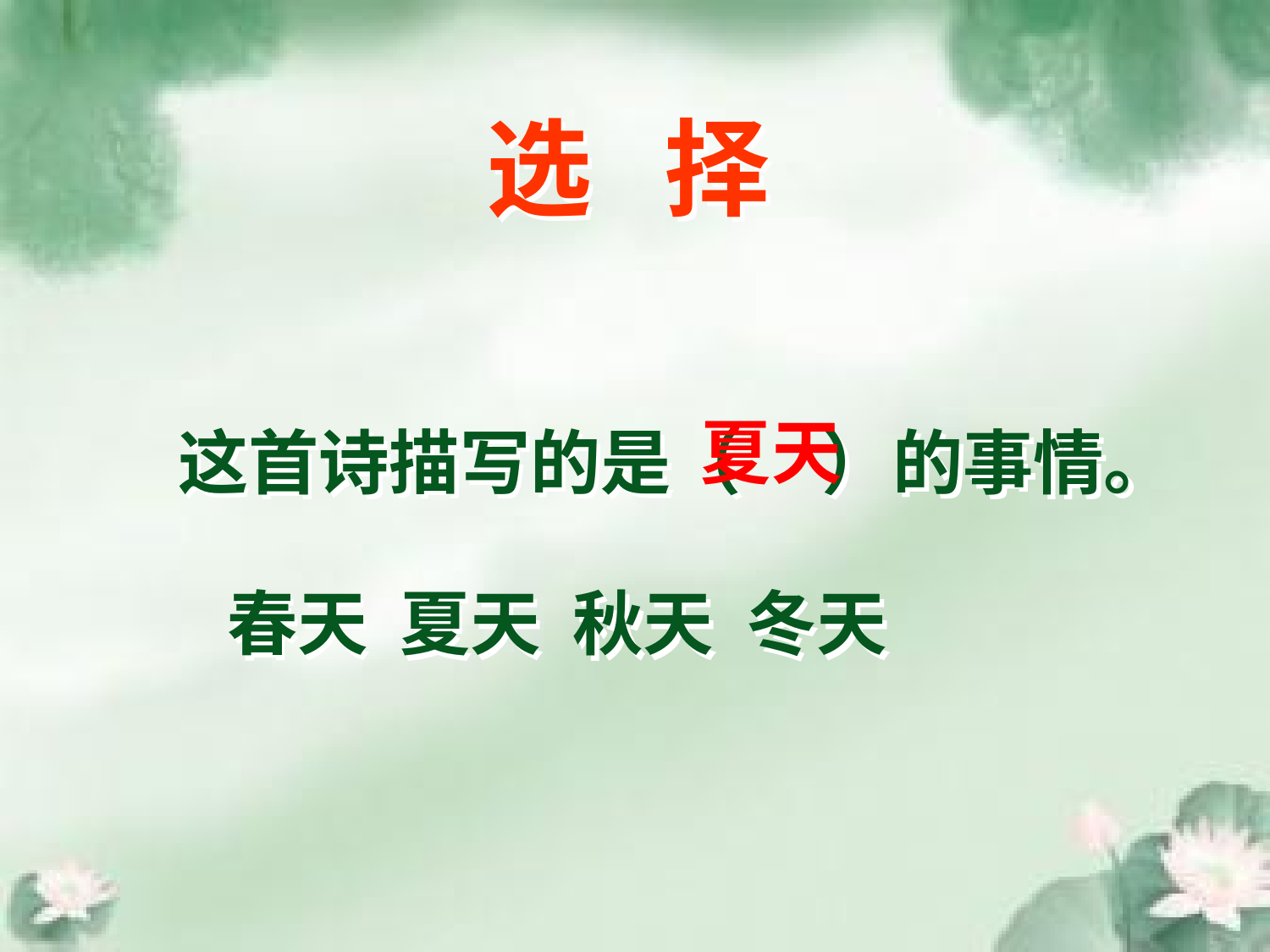

选   择
这首诗描写的是（     ）的事情。
  春天  夏天  秋天  冬天
夏天